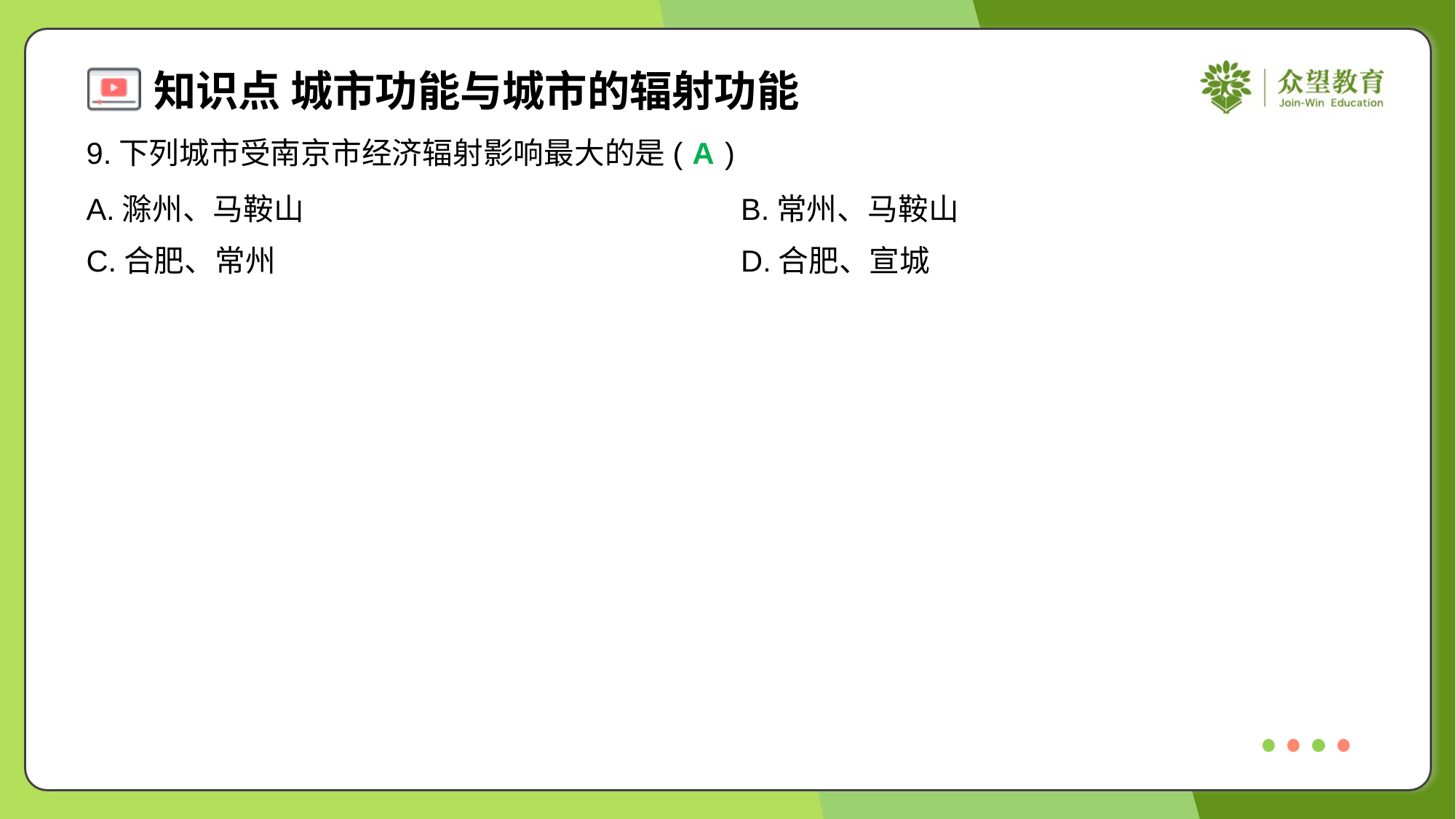

9.下列城市受南京市经济辐射影响最大的是(     )
A
A.滁州、马鞍山	B.常州、马鞍山
C.合肥、常州	D.合肥、宣城